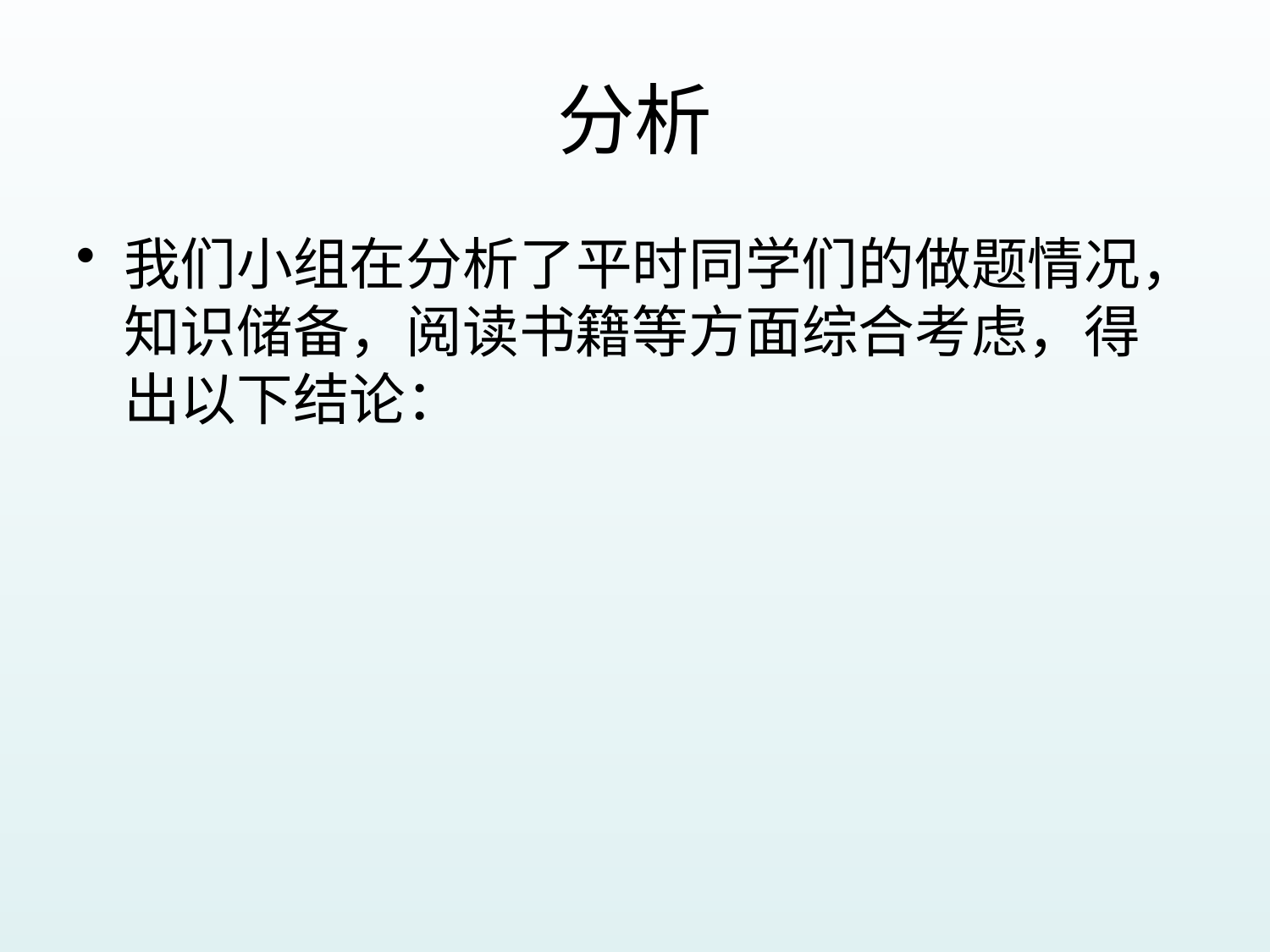

# 分析
我们小组在分析了平时同学们的做题情况，知识储备，阅读书籍等方面综合考虑，得出以下结论：